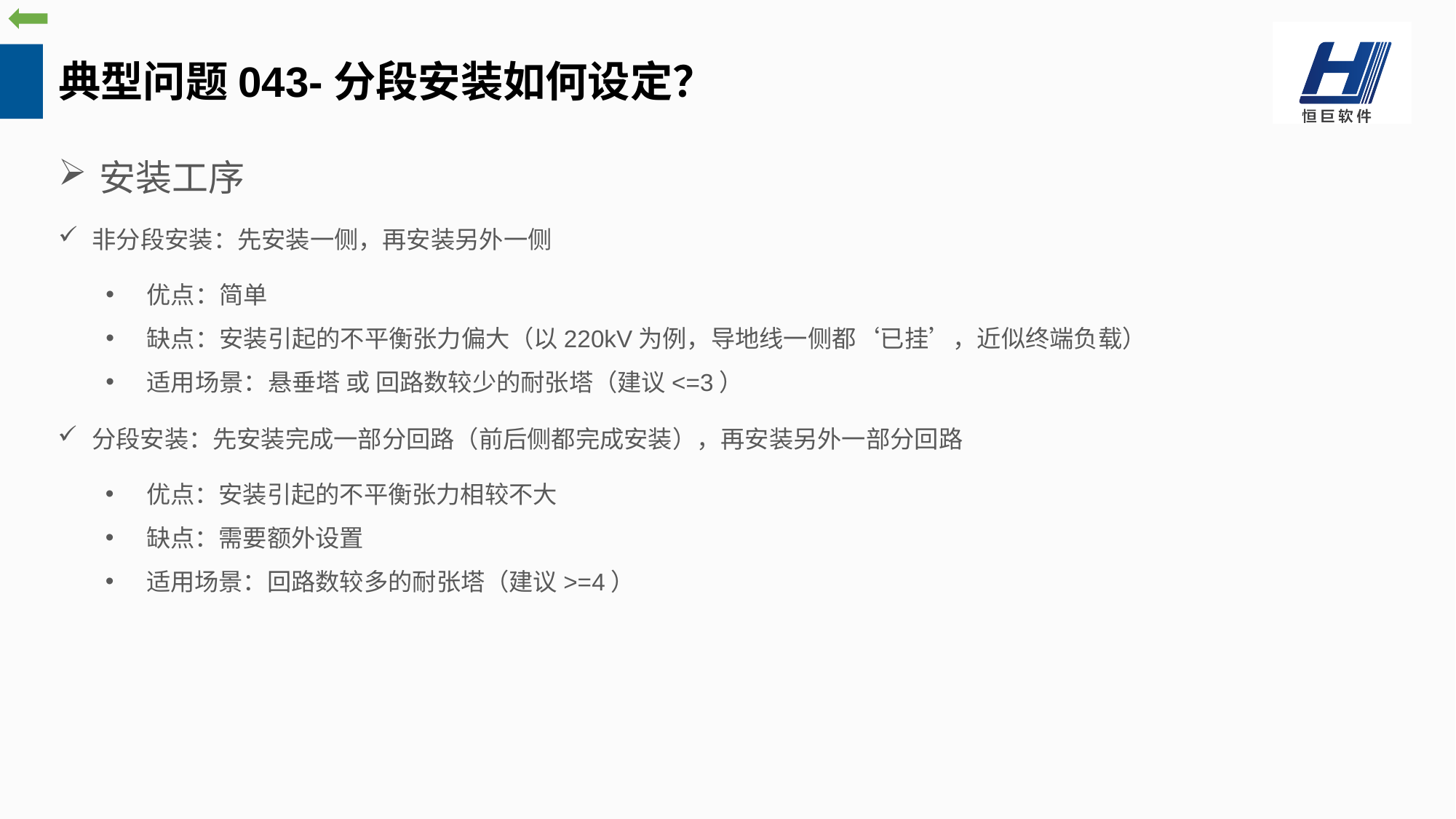

典型问题043-分段安装如何设定？

安装工序
非分段安装：先安装一侧，再安装另外一侧
优点：简单
缺点：安装引起的不平衡张力偏大（以220kV为例，导地线一侧都‘已挂’，近似终端负载）
适用场景：悬垂塔 或 回路数较少的耐张塔（建议<=3）
分段安装：先安装完成一部分回路（前后侧都完成安装），再安装另外一部分回路
优点：安装引起的不平衡张力相较不大
缺点：需要额外设置
适用场景：回路数较多的耐张塔（建议>=4）